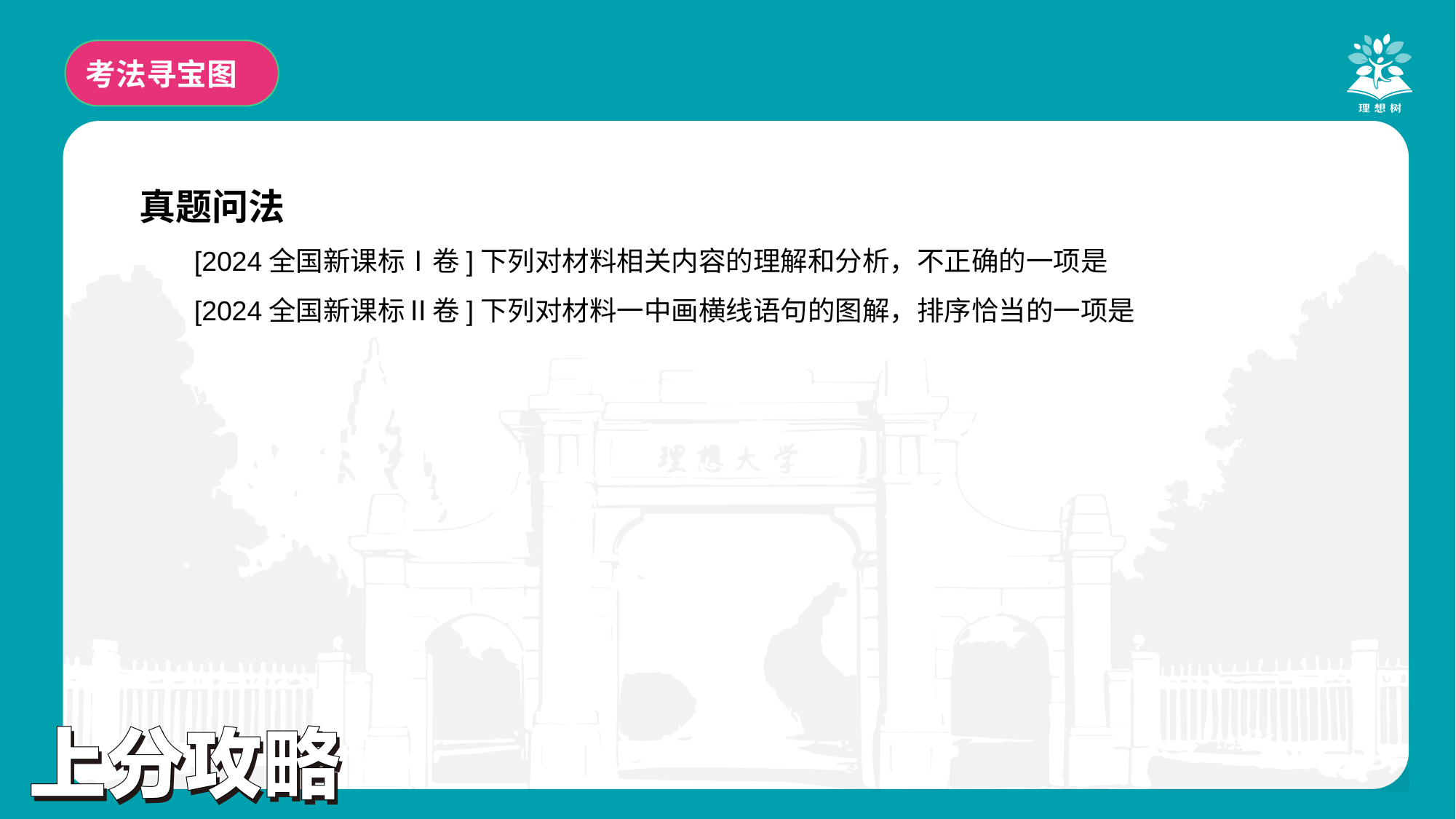

考法寻宝图
真题问法
[2024全国新课标Ⅰ卷]下列对材料相关内容的理解和分析，不正确的一项是
[2024全国新课标Ⅱ卷]下列对材料一中画横线语句的图解，排序恰当的一项是